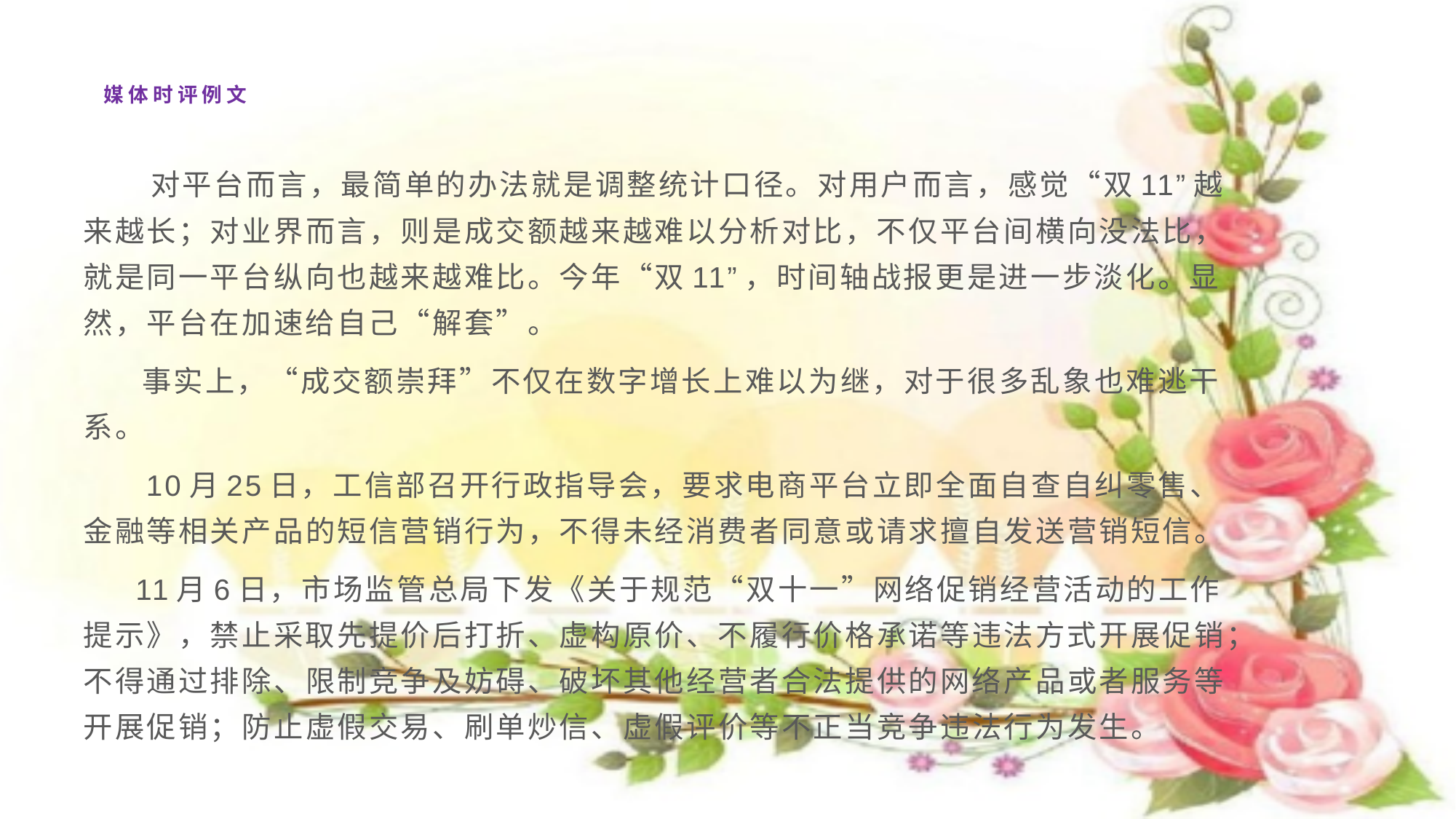

# 媒体时评例文
       对平台而言，最简单的办法就是调整统计口径。对用户而言，感觉“双11”越来越长；对业界而言，则是成交额越来越难以分析对比，不仅平台间横向没法比，就是同一平台纵向也越来越难比。今年“双11”，时间轴战报更是进一步淡化。显然，平台在加速给自己“解套”。
      事实上，“成交额崇拜”不仅在数字增长上难以为继，对于很多乱象也难逃干系。
      10月25日，工信部召开行政指导会，要求电商平台立即全面自查自纠零售、金融等相关产品的短信营销行为，不得未经消费者同意或请求擅自发送营销短信。
     11月6日，市场监管总局下发《关于规范“双十一”网络促销经营活动的工作提示》，禁止采取先提价后打折、虚构原价、不履行价格承诺等违法方式开展促销；不得通过排除、限制竞争及妨碍、破坏其他经营者合法提供的网络产品或者服务等开展促销；防止虚假交易、刷单炒信、虚假评价等不正当竞争违法行为发生。